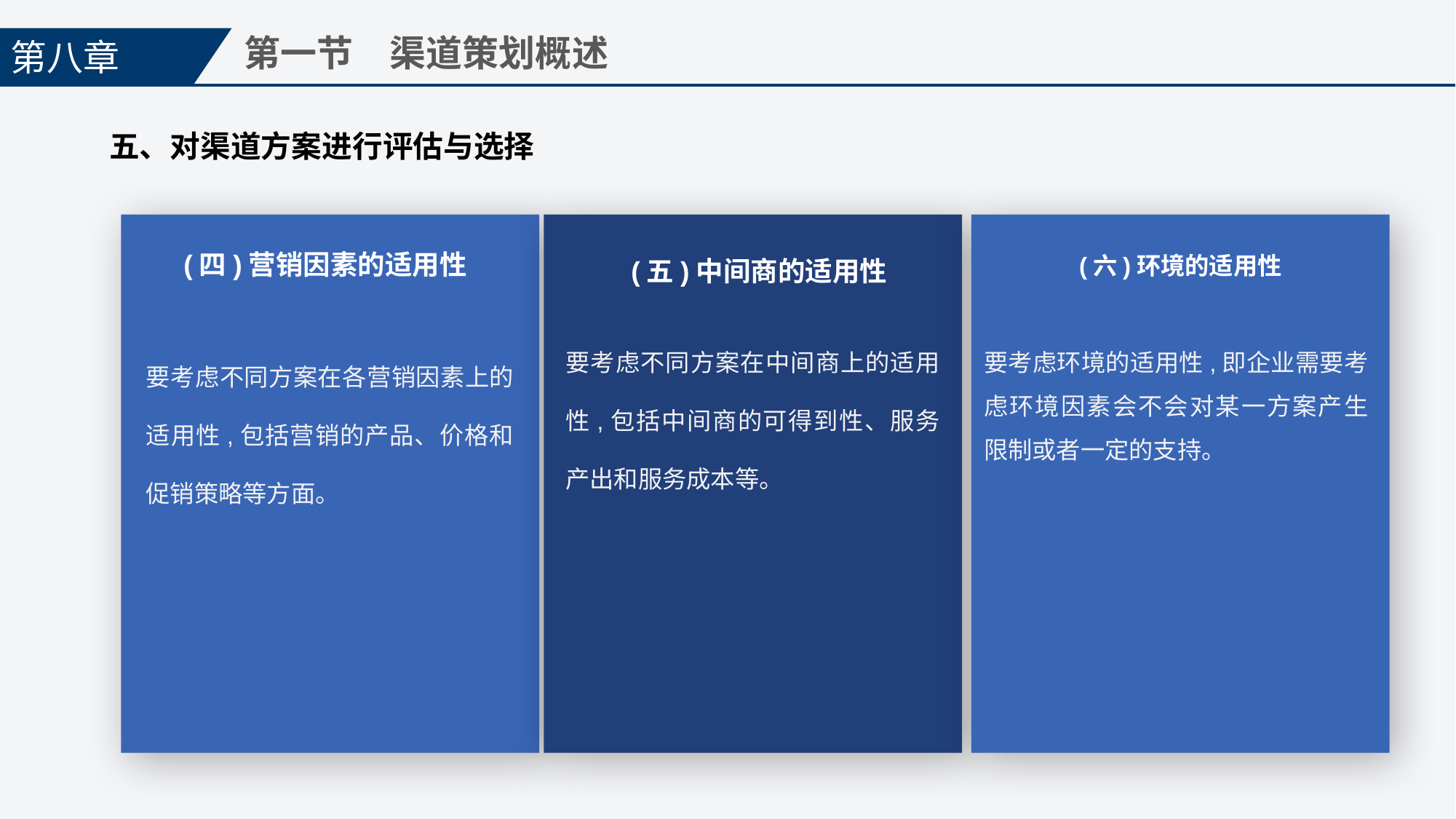

第八章
第一节　渠道策划概述
五、对渠道方案进行评估与选择

(四)营销因素的适用性
(六)环境的适用性
(五)中间商的适用性
要考虑不同方案在中间商上的适用性,包括中间商的可得到性、服务产出和服务成本等。
要考虑不同方案在各营销因素上的适用性,包括营销的产品、价格和促销策略等方面。
要考虑环境的适用性,即企业需要考虑环境因素会不会对某一方案产生限制或者一定的支持。